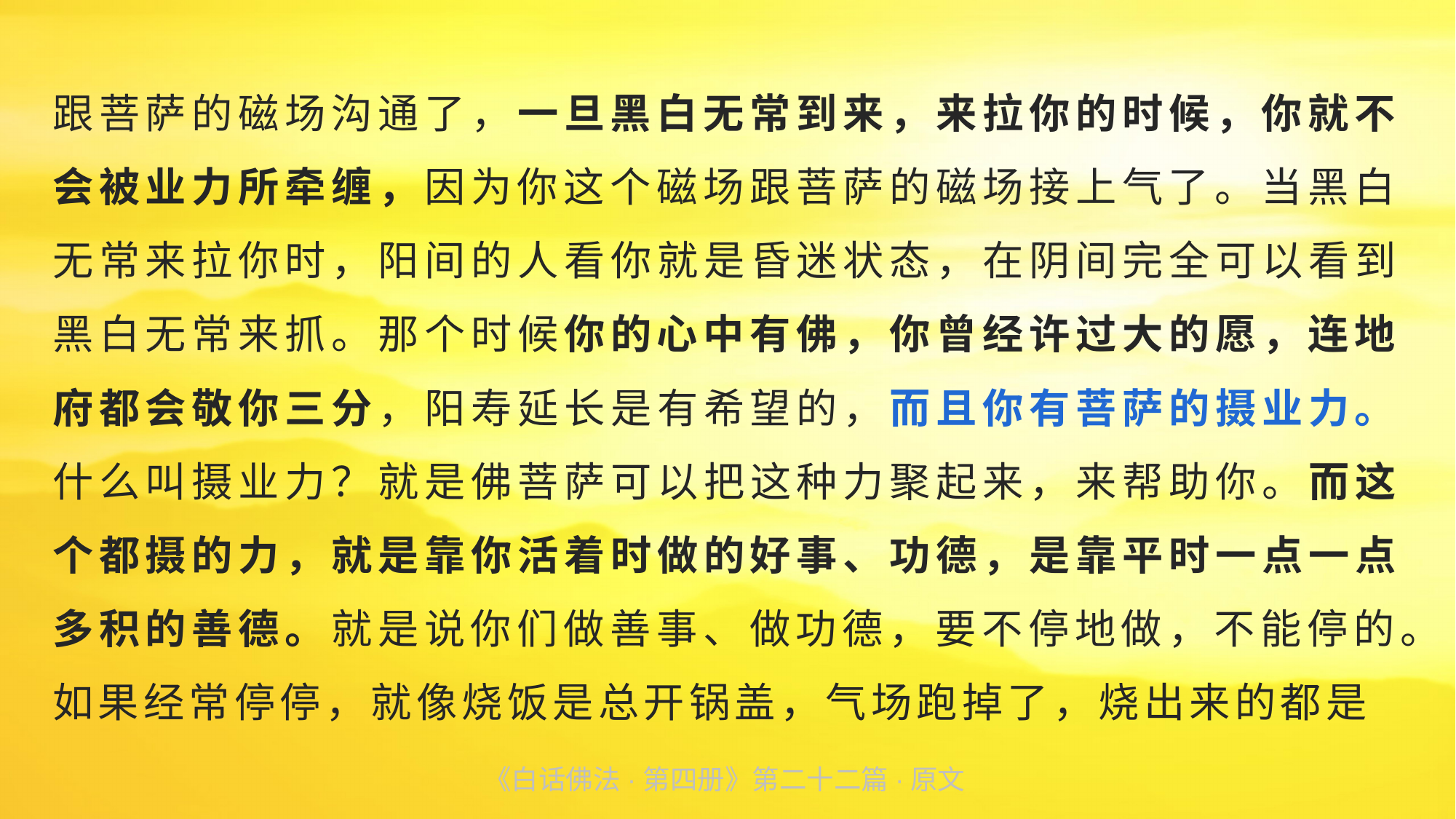

跟菩萨的磁场沟通了，一旦黑白无常到来，来拉你的时候，你就不会被业力所牵缠，因为你这个磁场跟菩萨的磁场接上气了。当黑白无常来拉你时，阳间的人看你就是昏迷状态，在阴间完全可以看到黑白无常来抓。那个时候你的心中有佛，你曾经许过大的愿，连地府都会敬你三分，阳寿延长是有希望的，而且你有菩萨的摄业力。什么叫摄业力？就是佛菩萨可以把这种力聚起来，来帮助你。而这个都摄的力，就是靠你活着时做的好事、功德，是靠平时一点一点多积的善德。就是说你们做善事、做功德，要不停地做，不能停的。如果经常停停，就像烧饭是总开锅盖，气场跑掉了，烧出来的都是
《白话佛法·第四册》第二十二篇·原文